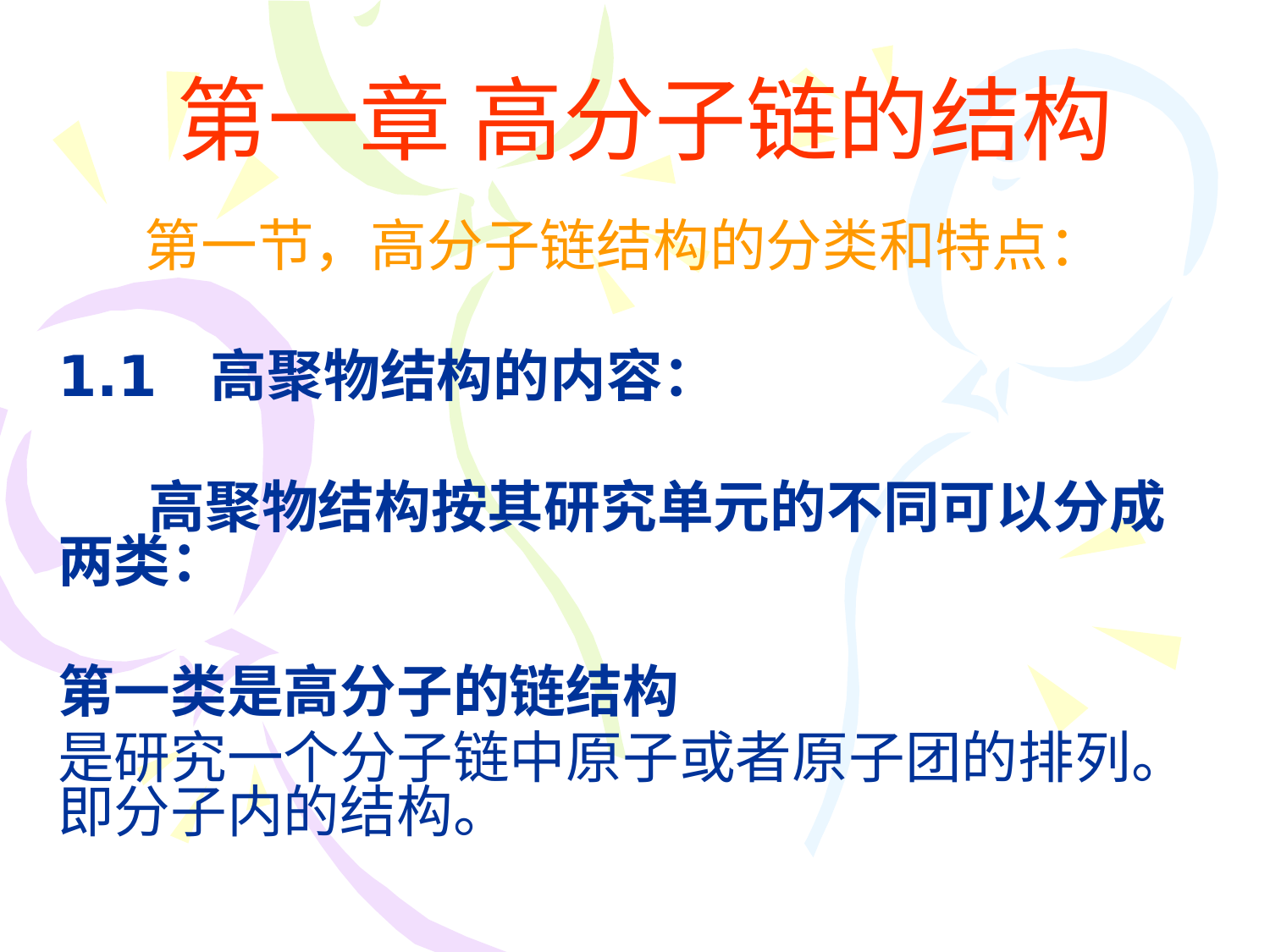

# 第一章 高分子链的结构
第一节，高分子链结构的分类和特点：

1.1  高聚物结构的内容：

      高聚物结构按其研究单元的不同可以分成两类：

第一类是高分子的链结构
是研究一个分子链中原子或者原子团的排列。即分子内的结构。